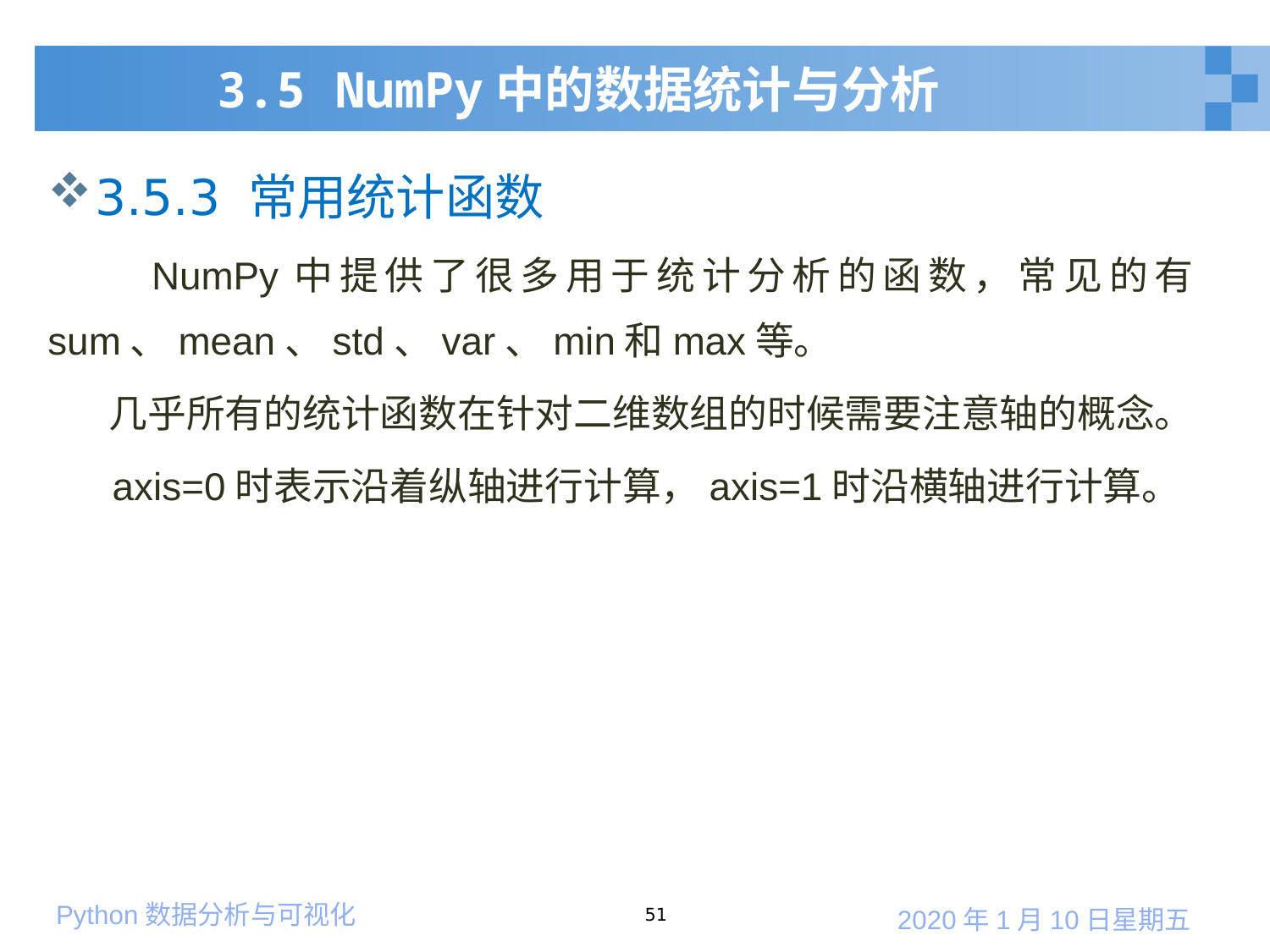

# 3.5 NumPy中的数据统计与分析
3.5.3 常用统计函数
      NumPy中提供了很多用于统计分析的函数，常见的有sum、mean、std、var、min和max等。
      几乎所有的统计函数在针对二维数组的时候需要注意轴的概念。
      axis=0时表示沿着纵轴进行计算，axis=1时沿横轴进行计算。
51
2020年1月10日星期五